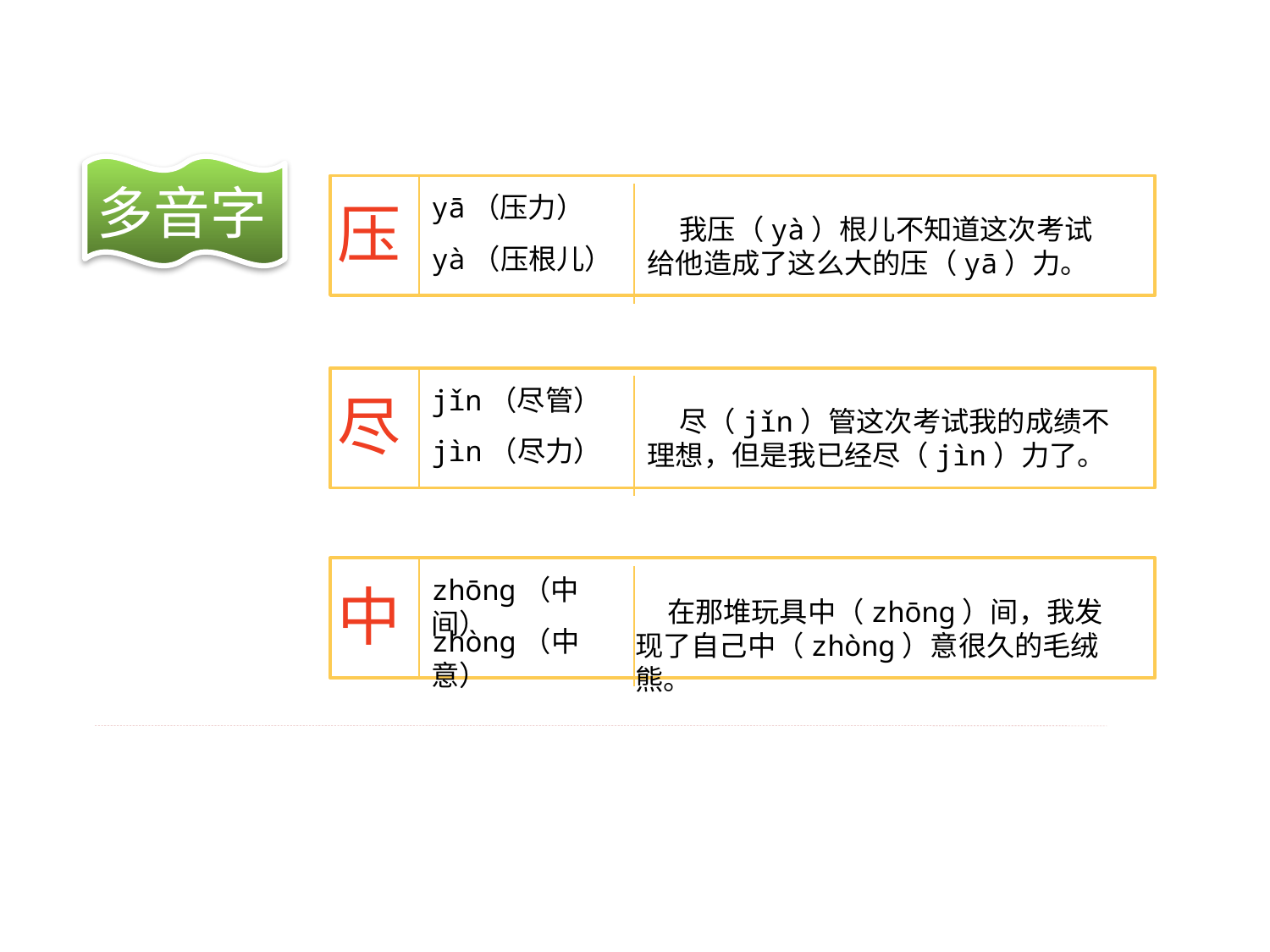

多音字

yā（压力）
压
yà（压根儿）
    我压（yà）根儿不知道这次考试给他造成了这么大的压（yā）力。

jǐn（尽管）
尽
jìn（尽力）
    尽（jǐn）管这次考试我的成绩不理想，但是我已经尽（jìn）力了。

zhōnɡ（中间）
中
zhònɡ（中意）
    在那堆玩具中（zhōnɡ）间，我发现了自己中（zhònɡ）意很久的毛绒熊。